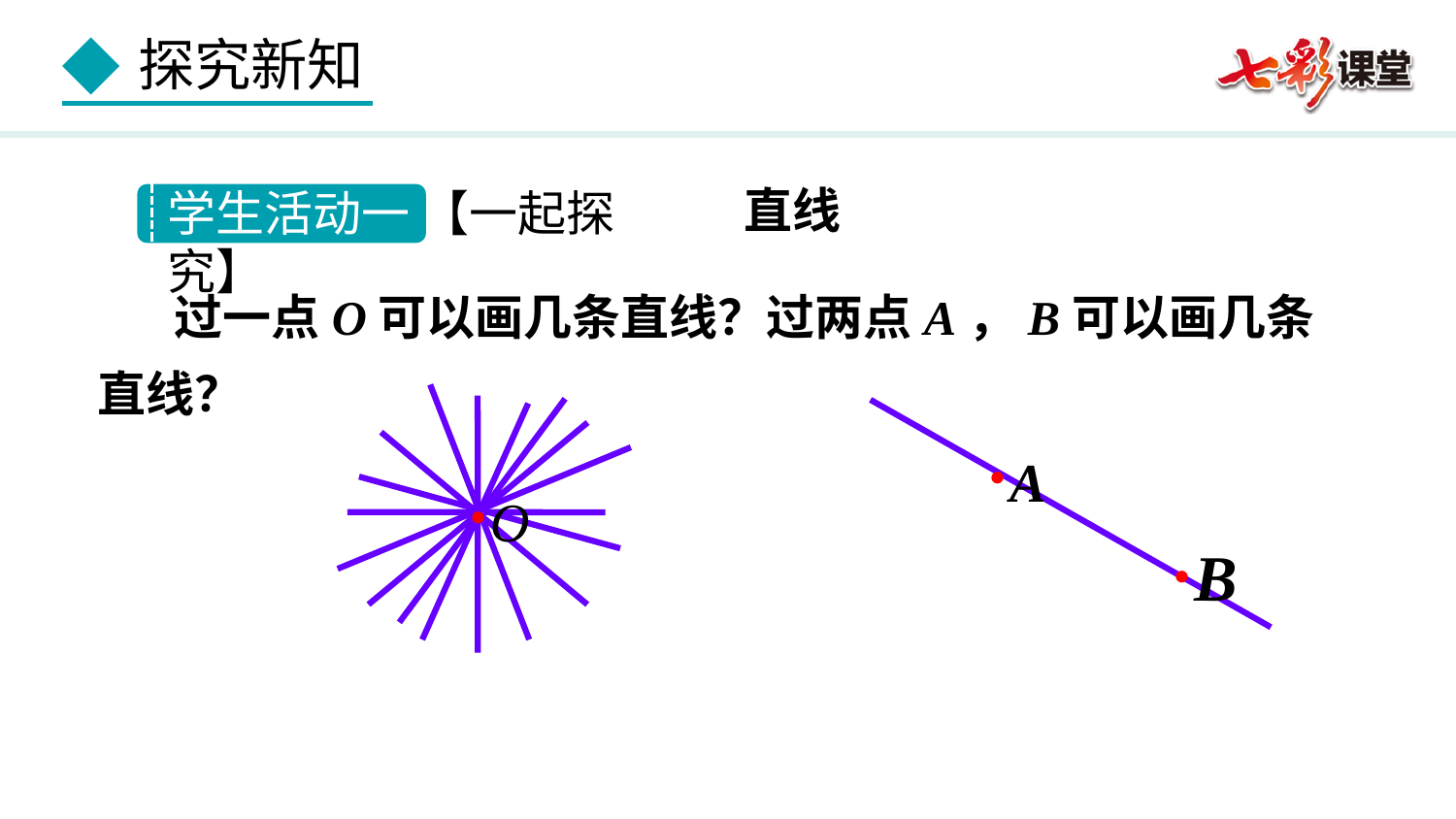

直线
学生活动一 【一起探究】

      过一点O可以画几条直线？过两点A，B可以画几条直线？

·A
·B

·O